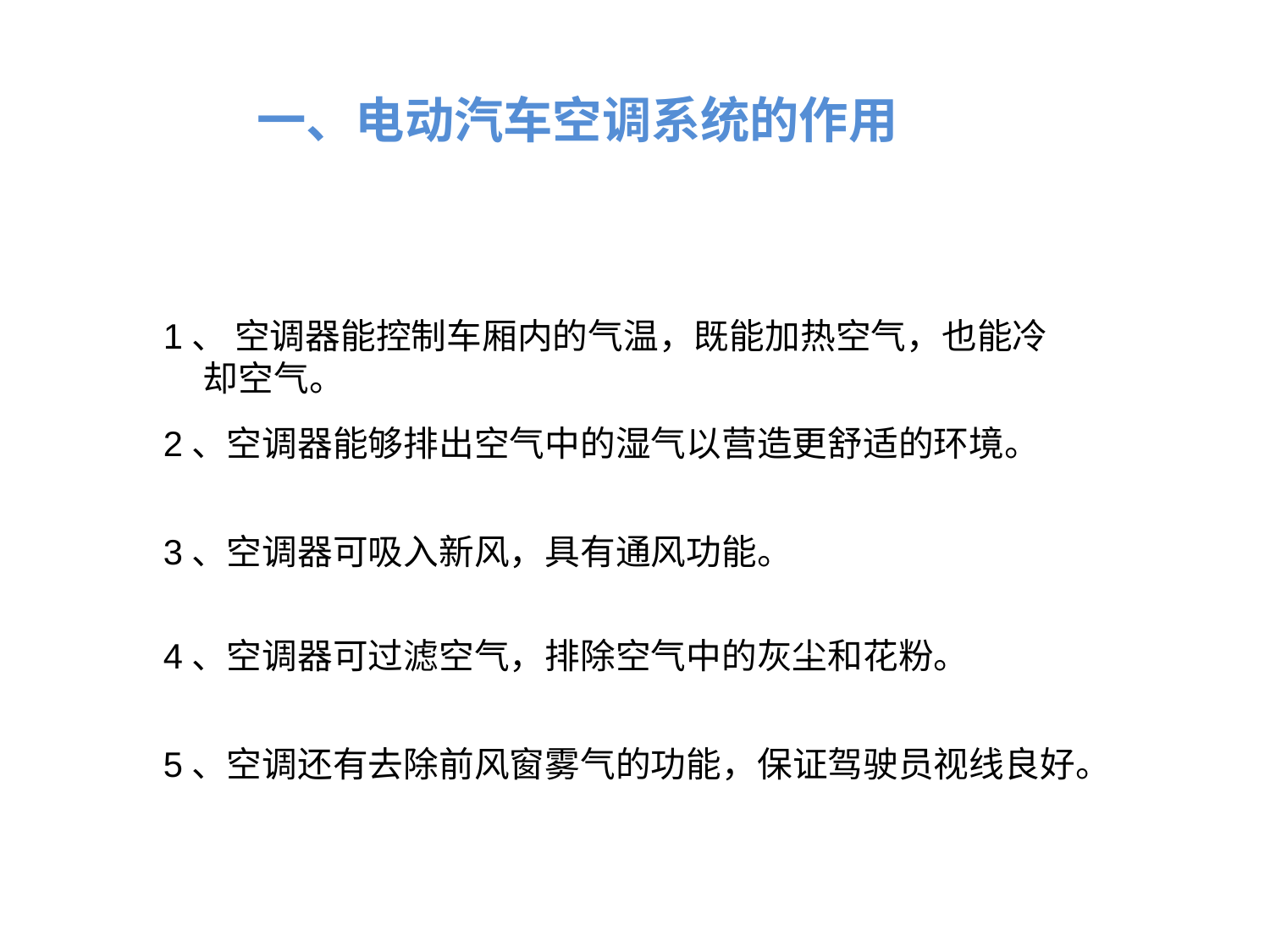

一、电动汽车空调系统的作用
1、 空调器能控制车厢内的气温，既能加热空气，也能冷
    却空气。
2、空调器能够排出空气中的湿气以营造更舒适的环境。

3、空调器可吸入新风，具有通风功能。

4、空调器可过滤空气，排除空气中的灰尘和花粉。

5、空调还有去除前风窗雾气的功能，保证驾驶员视线良好。